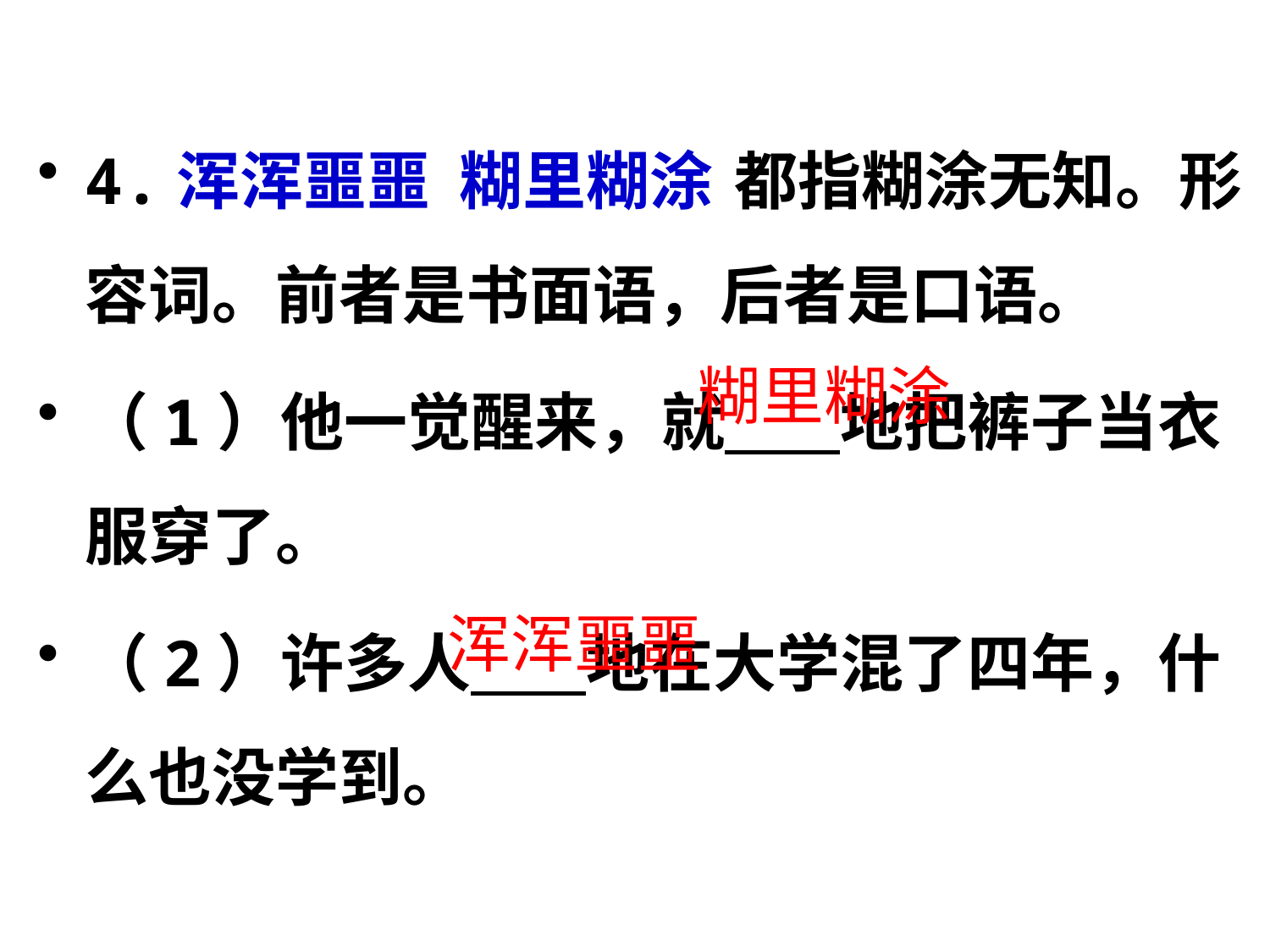

4.浑浑噩噩  糊里糊涂	 都指糊涂无知。形容词。前者是书面语，后者是口语。
（1）他一觉醒来，就        地把裤子当衣服穿了。
（2）许多人        地在大学混了四年，什么也没学到。
糊里糊涂
浑浑噩噩